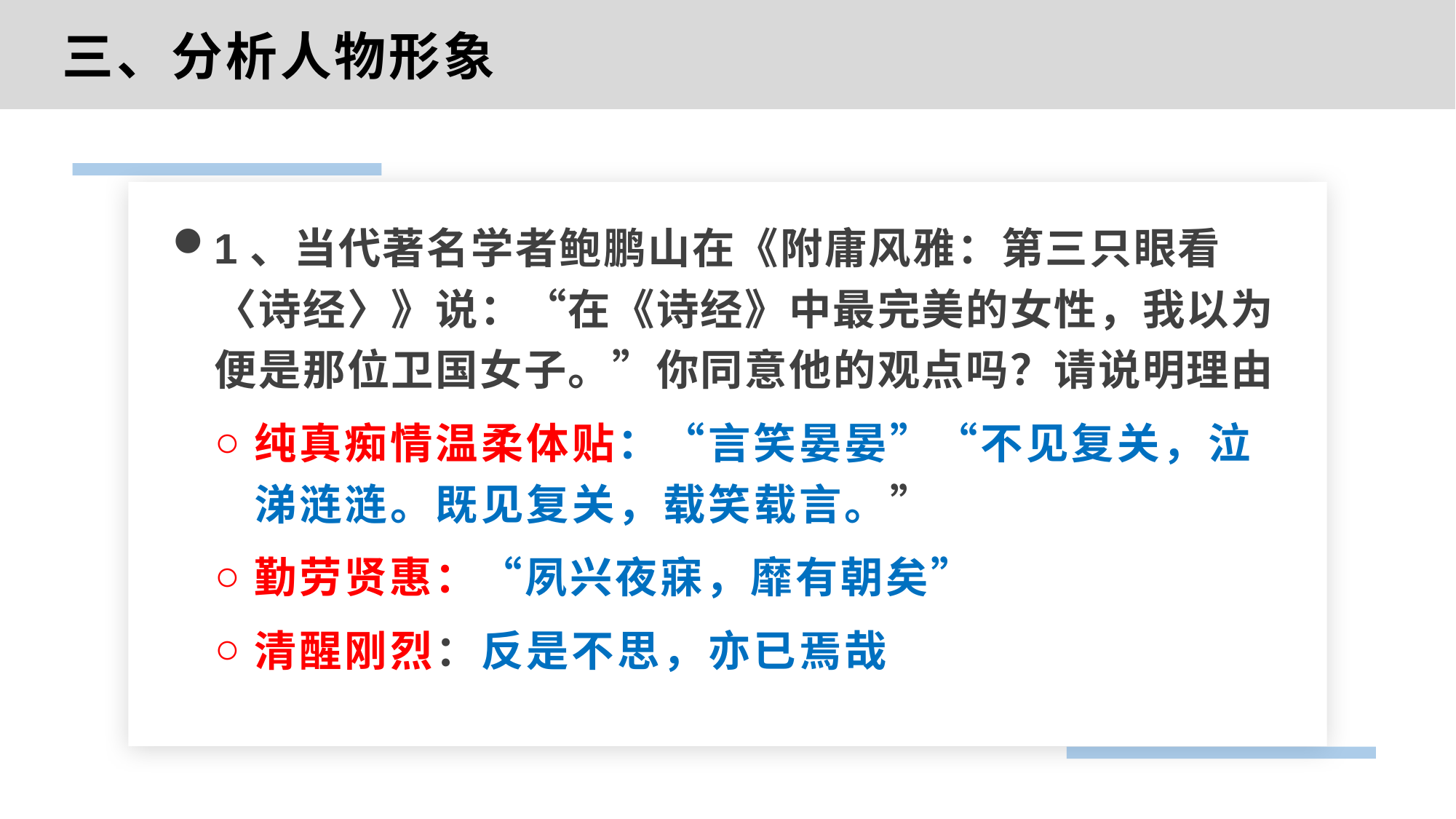

三、分析人物形象

1、当代著名学者鲍鹏山在《附庸风雅：第三只眼看〈诗经〉》说：“在《诗经》中最完美的女性，我以为便是那位卫国女子。”你同意他的观点吗？请说明理由
纯真痴情温柔体贴：“言笑晏晏”“不见复关，泣涕涟涟。既见复关，载笑载言。”
勤劳贤惠：“夙兴夜寐，靡有朝矣”
清醒刚烈：反是不思，亦已焉哉